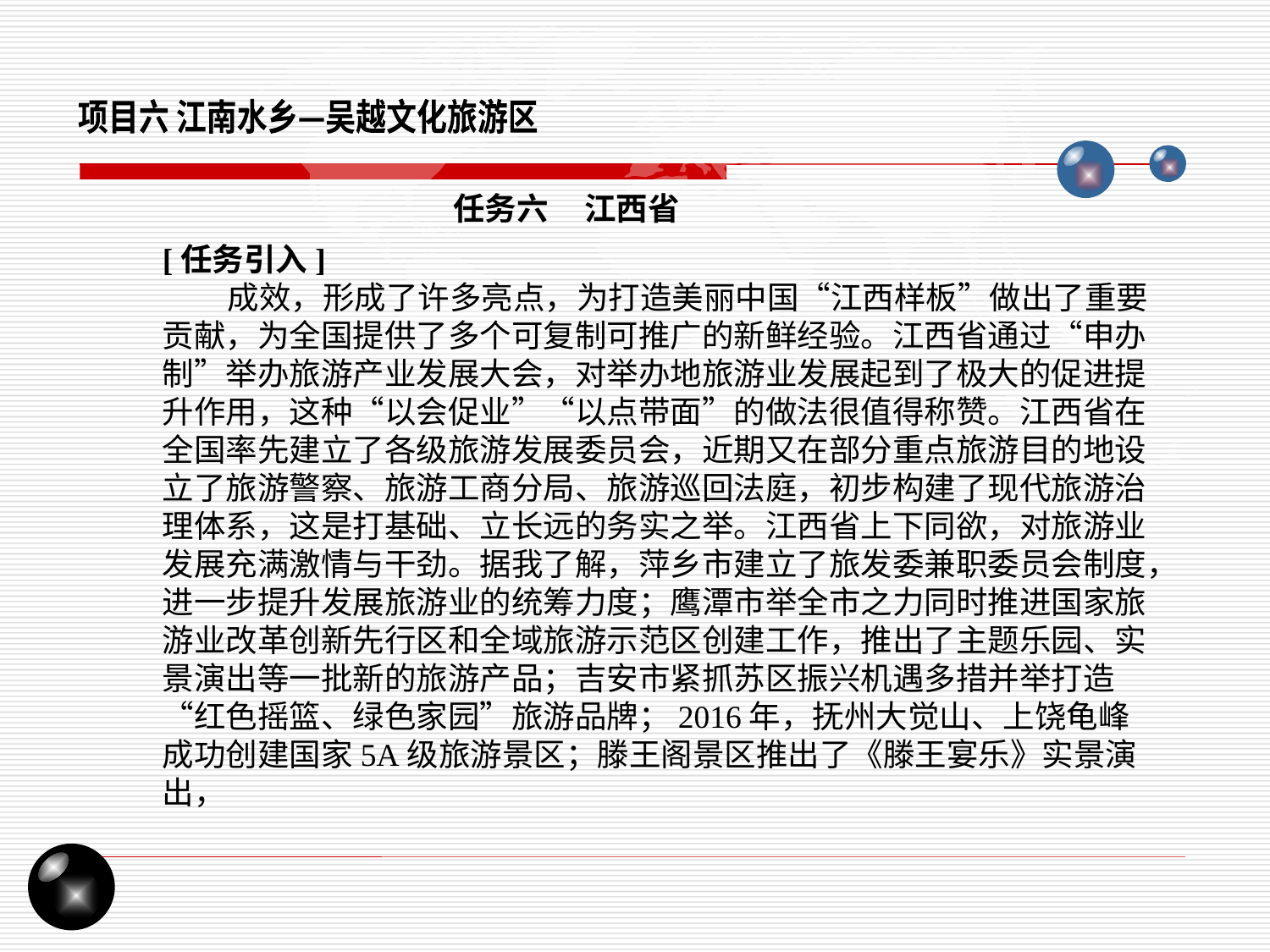

项目六 江南水乡—吴越文化旅游区
任务六     江西省
[任务引入]
        成效，形成了许多亮点，为打造美丽中国“江西样板”做出了重要贡献，为全国提供了多个可复制可推广的新鲜经验。江西省通过“申办制”举办旅游产业发展大会，对举办地旅游业发展起到了极大的促进提升作用，这种“以会促业”“以点带面”的做法很值得称赞。江西省在全国率先建立了各级旅游发展委员会，近期又在部分重点旅游目的地设立了旅游警察、旅游工商分局、旅游巡回法庭，初步构建了现代旅游治理体系，这是打基础、立长远的务实之举。江西省上下同欲，对旅游业发展充满激情与干劲。据我了解，萍乡市建立了旅发委兼职委员会制度，进一步提升发展旅游业的统筹力度；鹰潭市举全市之力同时推进国家旅游业改革创新先行区和全域旅游示范区创建工作，推出了主题乐园、实景演出等一批新的旅游产品；吉安市紧抓苏区振兴机遇多措并举打造“红色摇篮、绿色家园”旅游品牌；2016年，抚州大觉山、上饶龟峰成功创建国家5A级旅游景区；滕王阁景区推出了《滕王宴乐》实景演出，